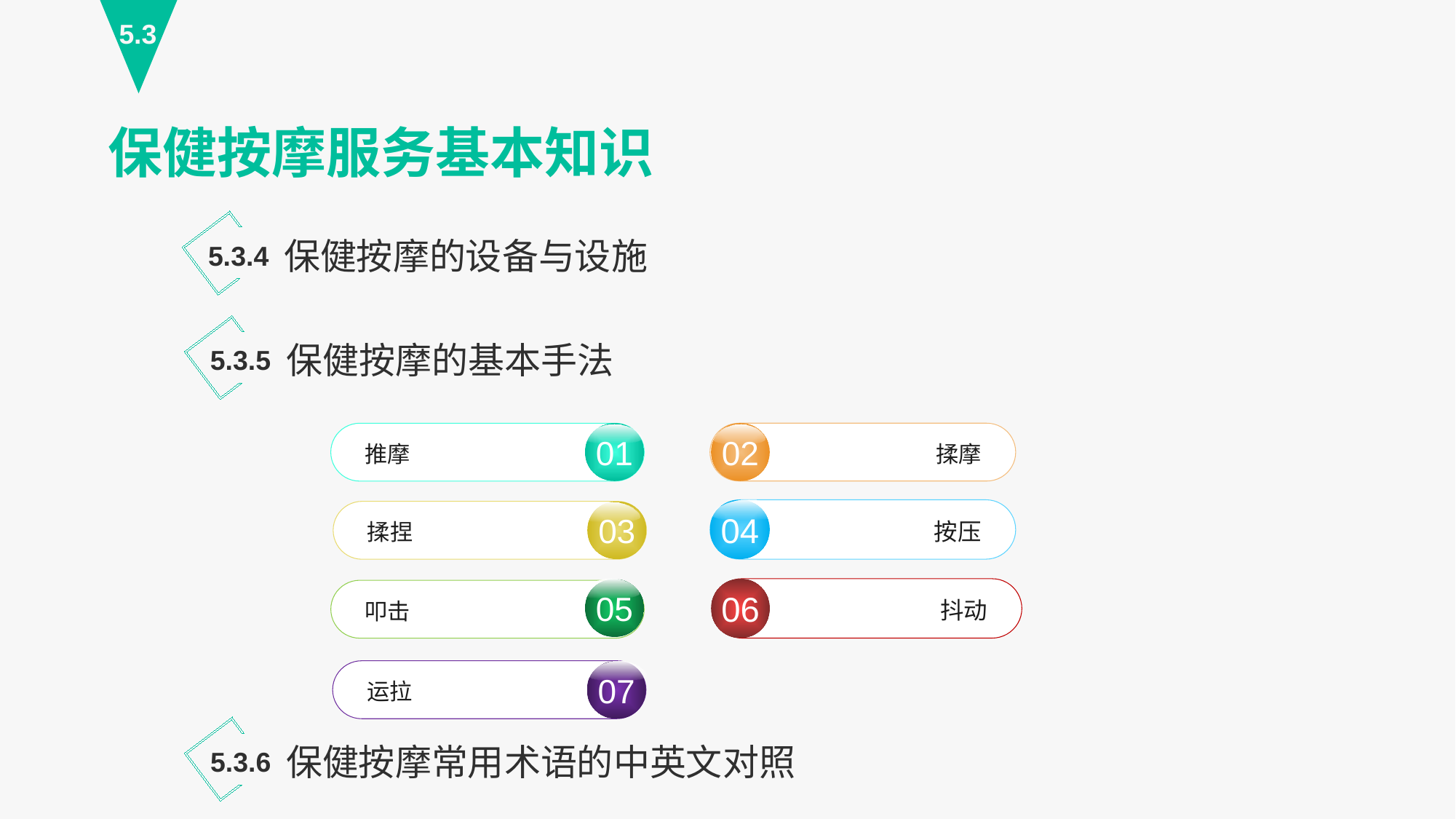

5.3
保健按摩服务基本知识

保健按摩的设备与设施
5.3.4

保健按摩的基本手法
5.3.5

02
揉摩

01
推摩

04
按压
06
抖动

03
揉捏

05
叩击

运拉
07

保健按摩常用术语的中英文对照
5.3.6